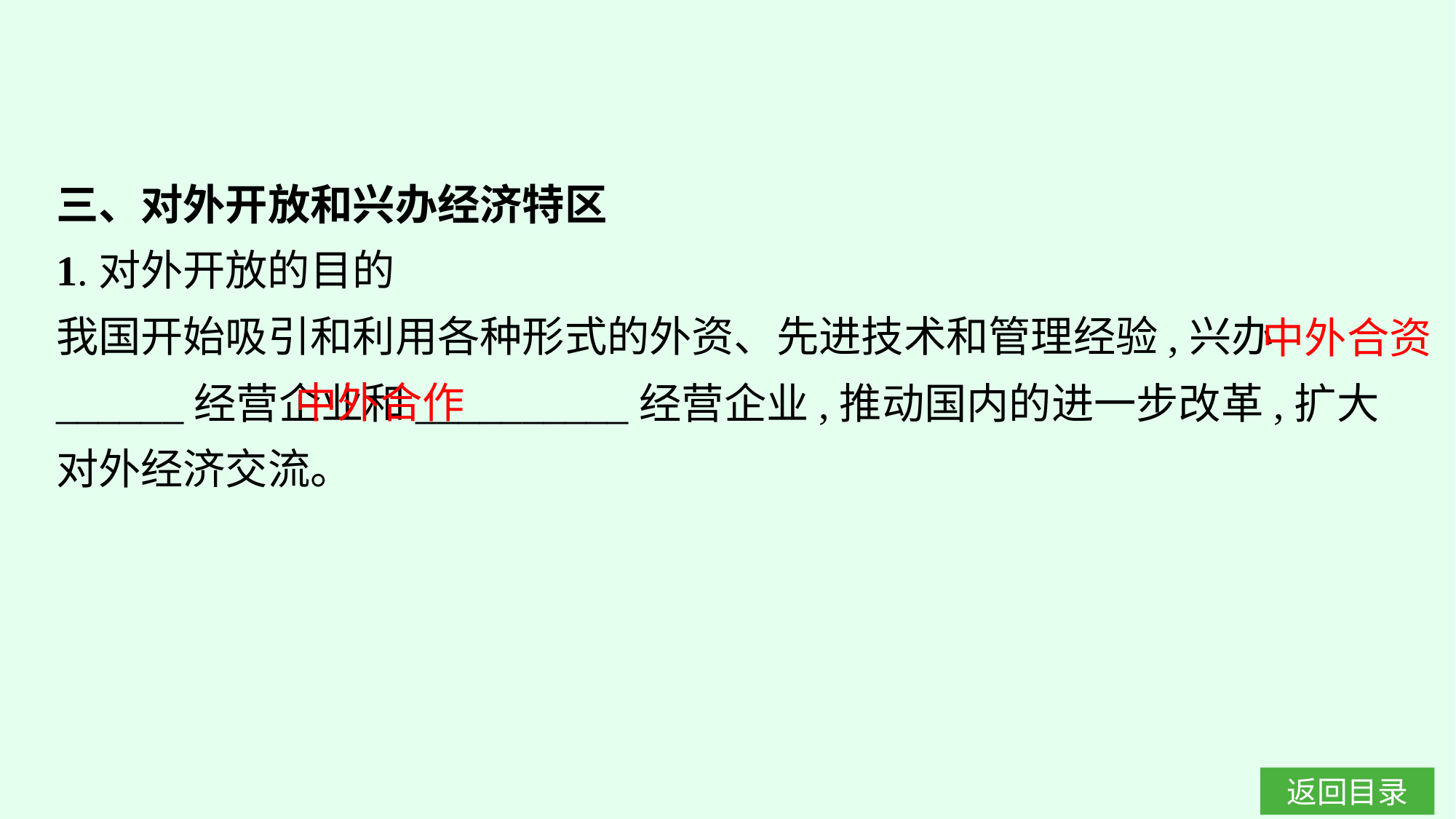

三、对外开放和兴办经济特区
1.对外开放的目的
我国开始吸引和利用各种形式的外资、先进技术和管理经验,兴办______经营企业和__________经营企业,推动国内的进一步改革,扩大对外经济交流。
中外合资
中外合作